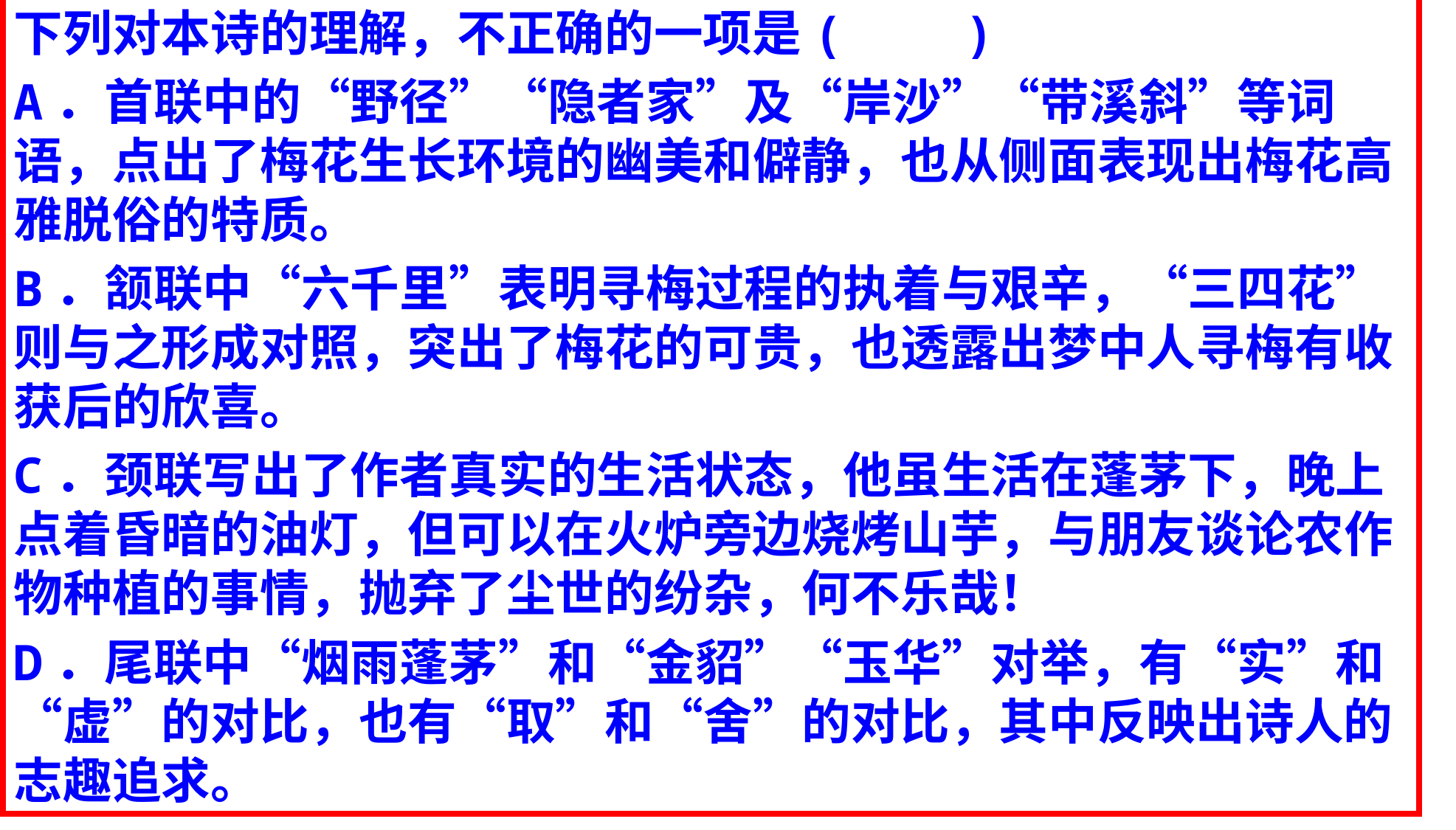

下列对本诗的理解，不正确的一项是(　　)
A．首联中的“野径”“隐者家”及“岸沙”“带溪斜”等词语，点出了梅花生长环境的幽美和僻静，也从侧面表现出梅花高雅脱俗的特质。
B．颔联中“六千里”表明寻梅过程的执着与艰辛，“三四花”则与之形成对照，突出了梅花的可贵，也透露出梦中人寻梅有收获后的欣喜。
C．颈联写出了作者真实的生活状态，他虽生活在蓬茅下，晚上点着昏暗的油灯，但可以在火炉旁边烧烤山芋，与朋友谈论农作物种植的事情，抛弃了尘世的纷杂，何不乐哉！
D．尾联中“烟雨蓬茅”和“金貂”“玉华”对举，有“实”和“虚”的对比，也有“取”和“舍”的对比，其中反映出诗人的志趣追求。